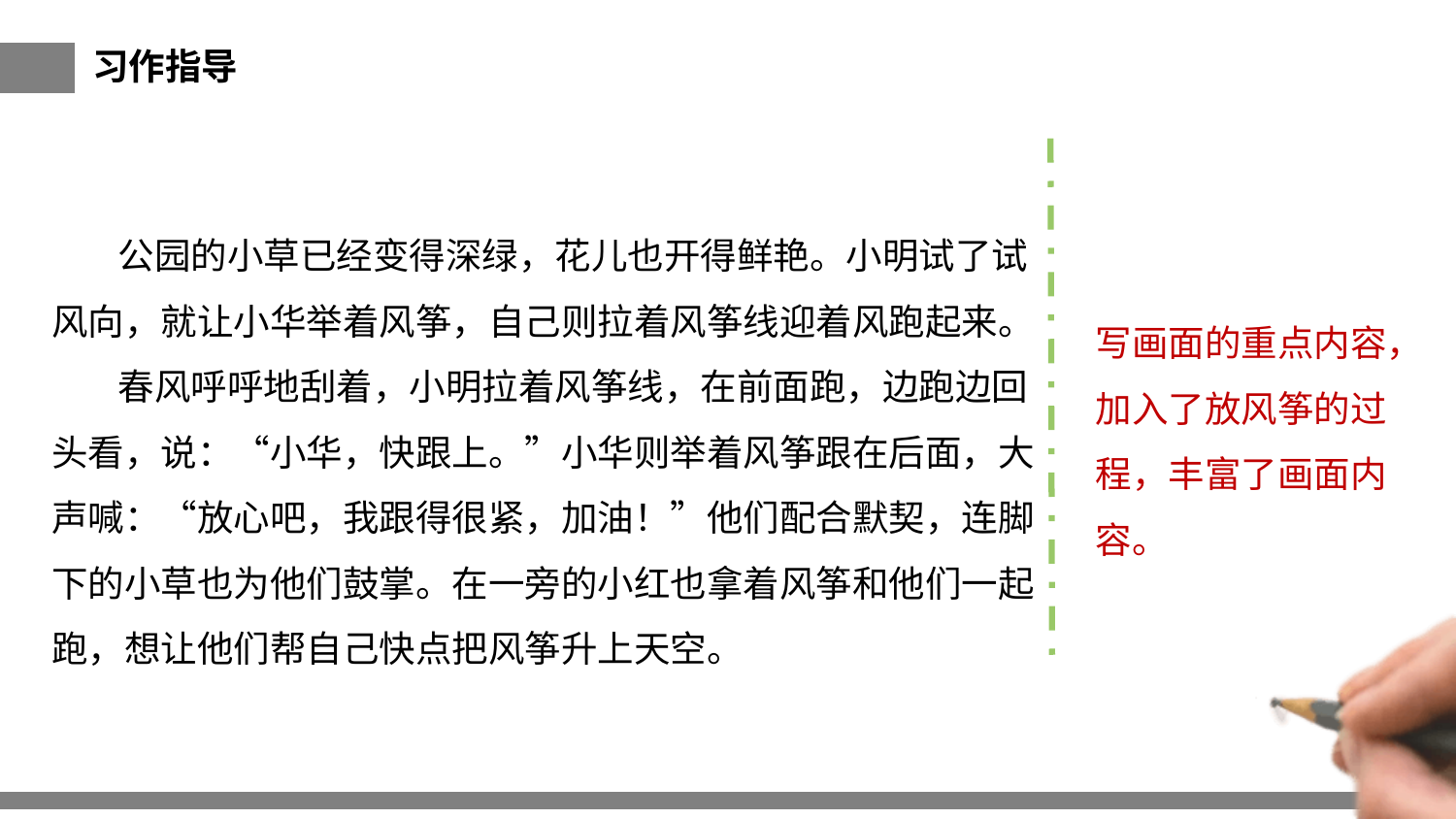

习作指导
       公园的小草已经变得深绿，花儿也开得鲜艳。小明试了试风向，就让小华举着风筝，自己则拉着风筝线迎着风跑起来。
       春风呼呼地刮着，小明拉着风筝线，在前面跑，边跑边回头看，说：“小华，快跟上。”小华则举着风筝跟在后面，大声喊：“放心吧，我跟得很紧，加油！”他们配合默契，连脚下的小草也为他们鼓掌。在一旁的小红也拿着风筝和他们一起跑，想让他们帮自己快点把风筝升上天空。
写画面的重点内容，加入了放风筝的过程，丰富了画面内容。